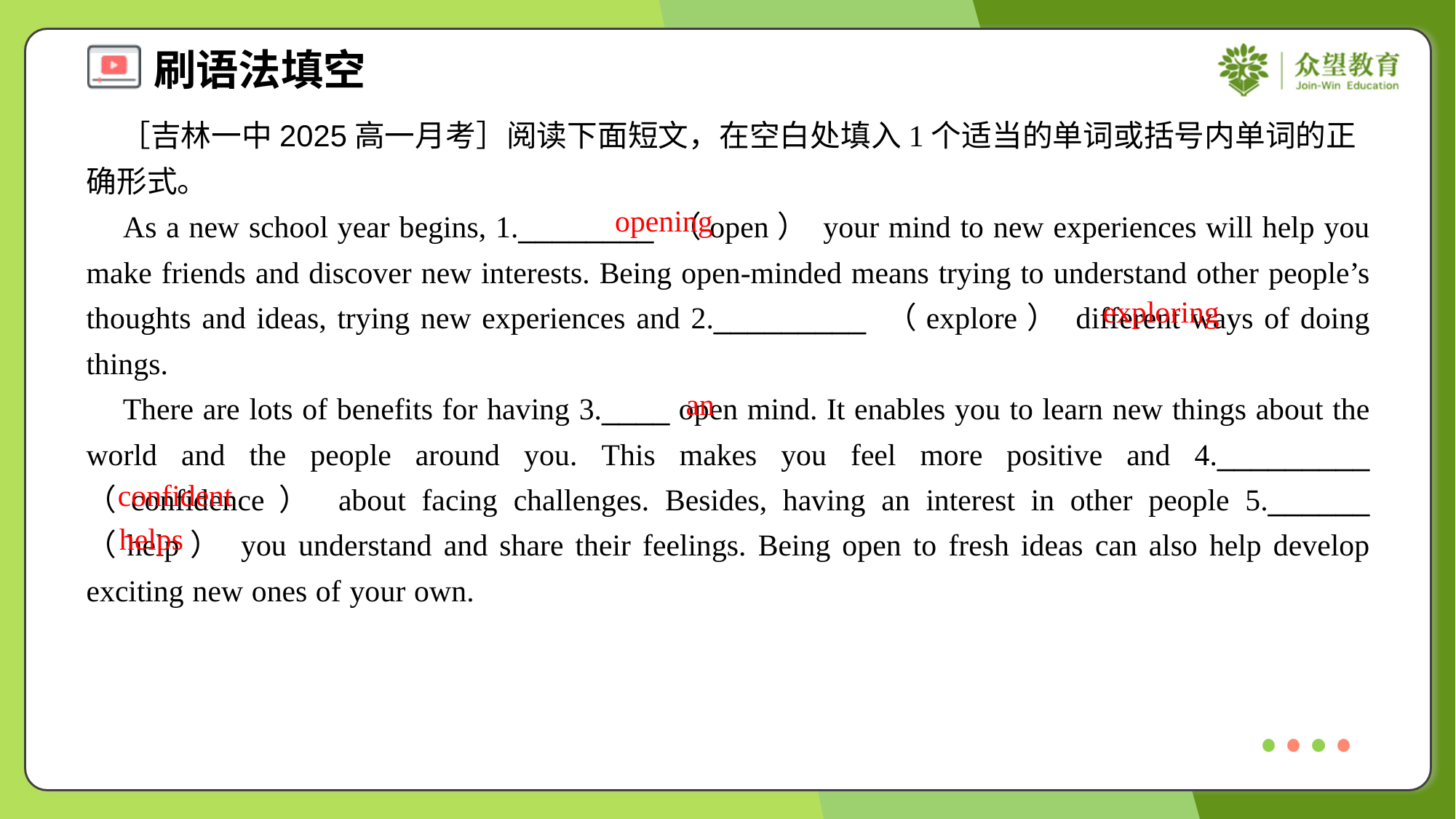

［吉林一中2025高一月考］阅读下面短文，在空白处填入1个适当的单词或括号内单词的正确形式。
    As a new school year begins, 1.________ （open） your mind to new experiences will help you make friends and discover new interests. Being open-minded means trying to understand other people’s thoughts and ideas, trying new experiences and 2._________ （explore） different ways of doing things.
    There are lots of benefits for having 3.____ open mind. It enables you to learn new things about the world and the people around you. This makes you feel more positive and 4._________ （confidence） about facing challenges. Besides, having an interest in other people 5.______ （help） you understand and share their feelings. Being open to fresh ideas can also help develop exciting new ones of your own.
opening
exploring
an
confident
helps